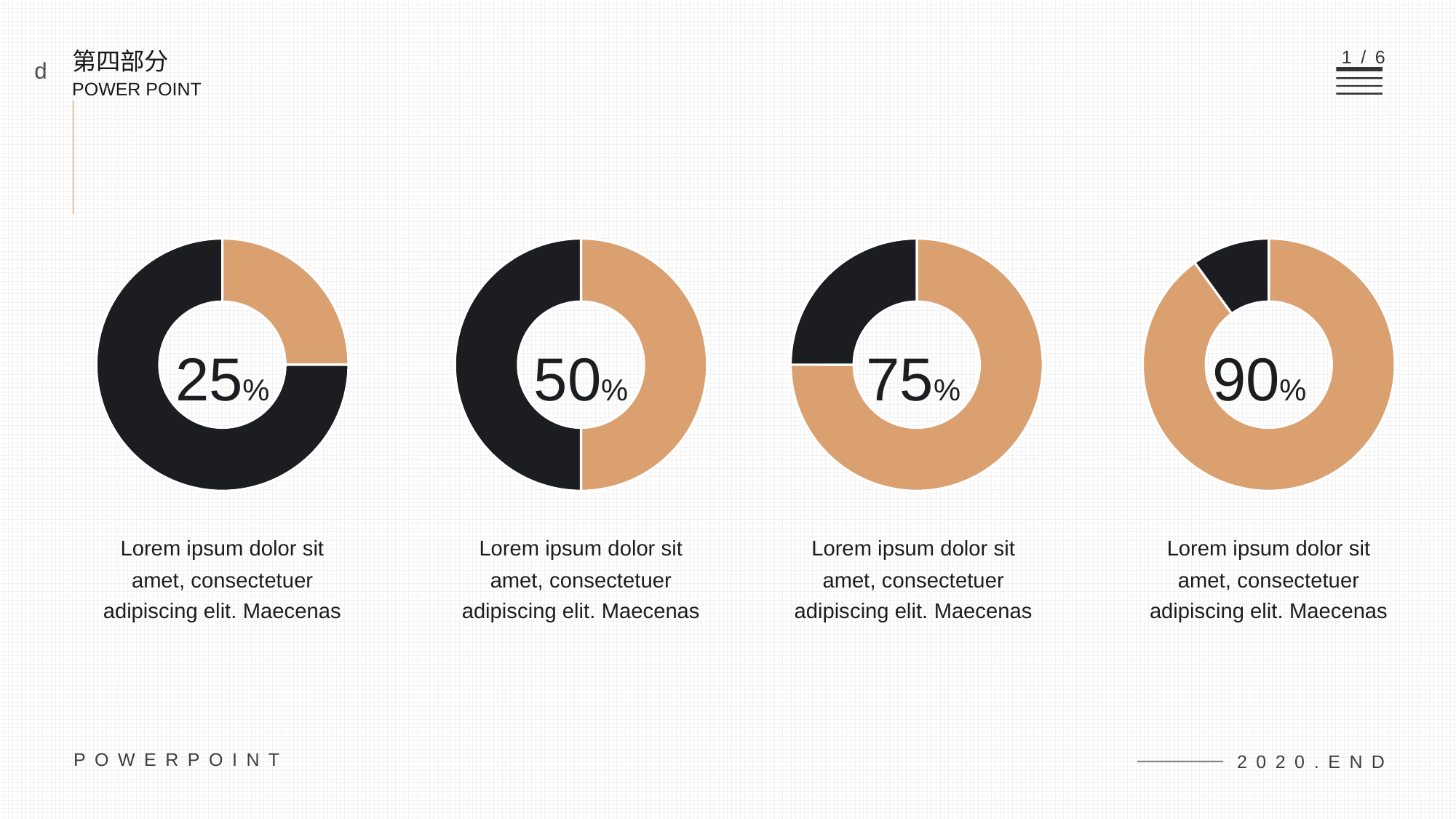

1/6

第四部分
POWER POINT
d

### Chart

| Category | 销售额 |
|---|---|
| 第一季度 | 25.0 |
| 第二季度 | 75.0 |

### Chart

| Category | 销售额 |
|---|---|
| 第一季度 | 50.0 |
| 第二季度 | 50.0 |

### Chart

| Category | 销售额 |
|---|---|
| 第一季度 | 75.0 |
| 第二季度 | 25.0 |

### Chart

| Category | 销售额 |
|---|---|
| 第一季度 | 90.0 |
| 第二季度 | 10.0 |
25%
50%
75%
90%
Lorem ipsum dolor sit amet, consectetuer adipiscing elit. Maecenas
Lorem ipsum dolor sit amet, consectetuer adipiscing elit. Maecenas
Lorem ipsum dolor sit amet, consectetuer adipiscing elit. Maecenas
Lorem ipsum dolor sit amet, consectetuer adipiscing elit. Maecenas
POWERPOINT
2020.END